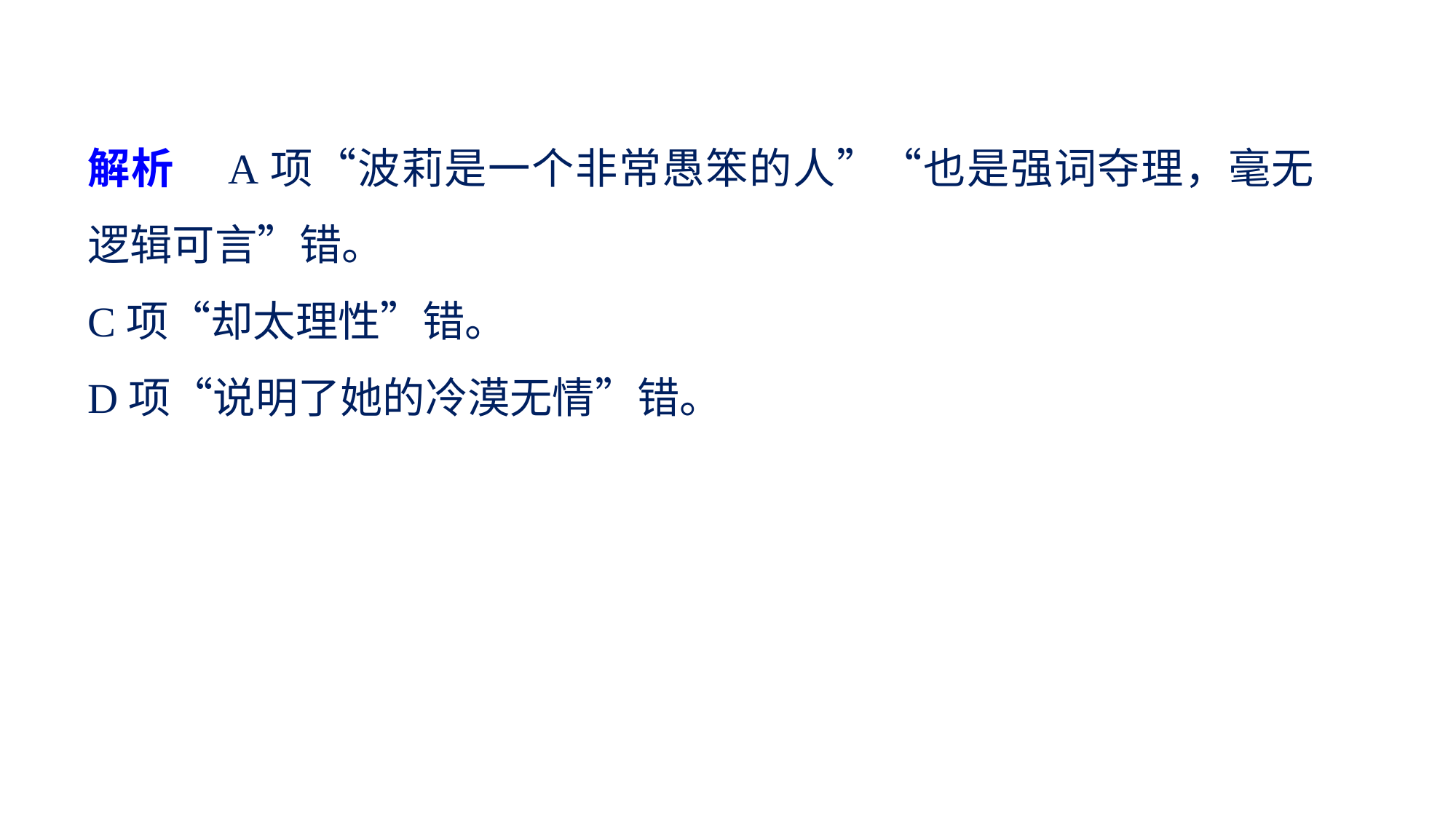

解析　A项“波莉是一个非常愚笨的人”“也是强词夺理，毫无逻辑可言”错。
C项“却太理性”错。
D项“说明了她的冷漠无情”错。